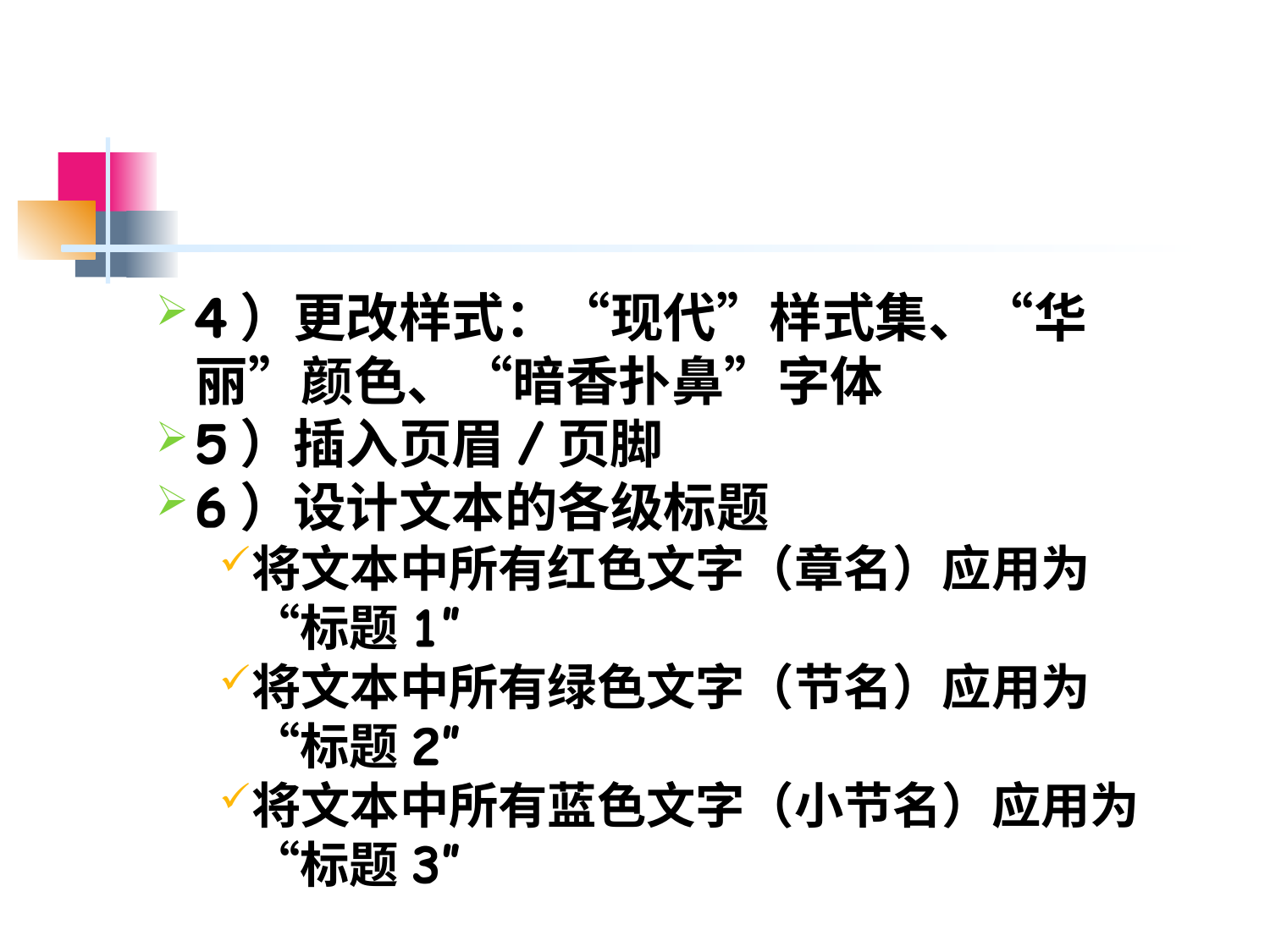

#
4）更改样式：“现代”样式集、“华丽”颜色、“暗香扑鼻”字体
5）插入页眉/页脚
6）设计文本的各级标题
将文本中所有红色文字（章名）应用为“标题1”
将文本中所有绿色文字（节名）应用为“标题2”
将文本中所有蓝色文字（小节名）应用为“标题3”